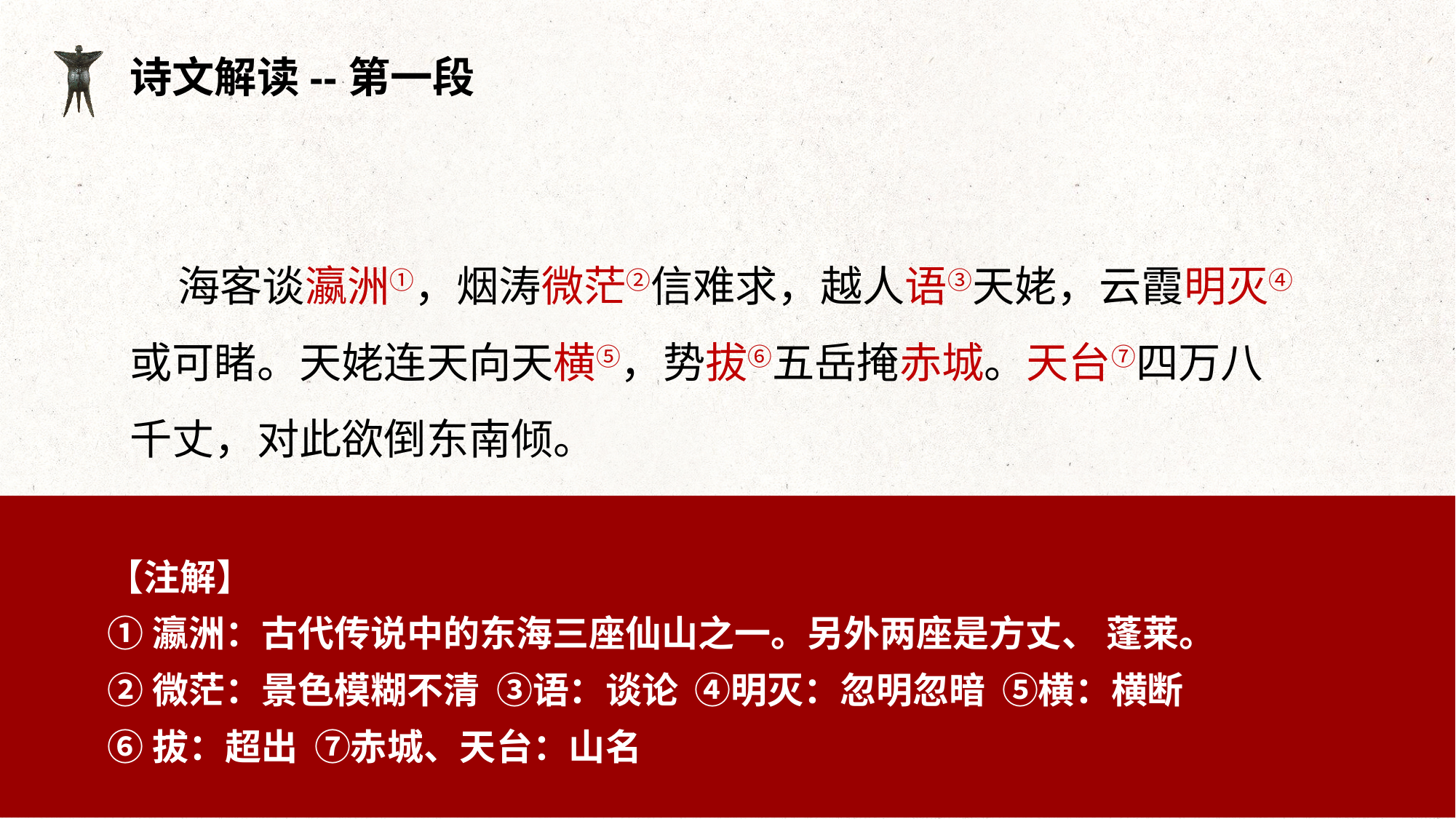

诗文解读--第一段
    海客谈瀛洲①，烟涛微茫②信难求，越人语③天姥，云霞明灭④或可睹。天姥连天向天横⑤，势拔⑥五岳掩赤城。天台⑦四万八千丈，对此欲倒东南倾。
【注解】
①瀛洲：古代传说中的东海三座仙山之一。另外两座是方丈、 蓬莱。
②微茫：景色模糊不清  ③语：谈论  ④明灭：忽明忽暗  ⑤横：横断
⑥拔：超出  ⑦赤城、天台：山名